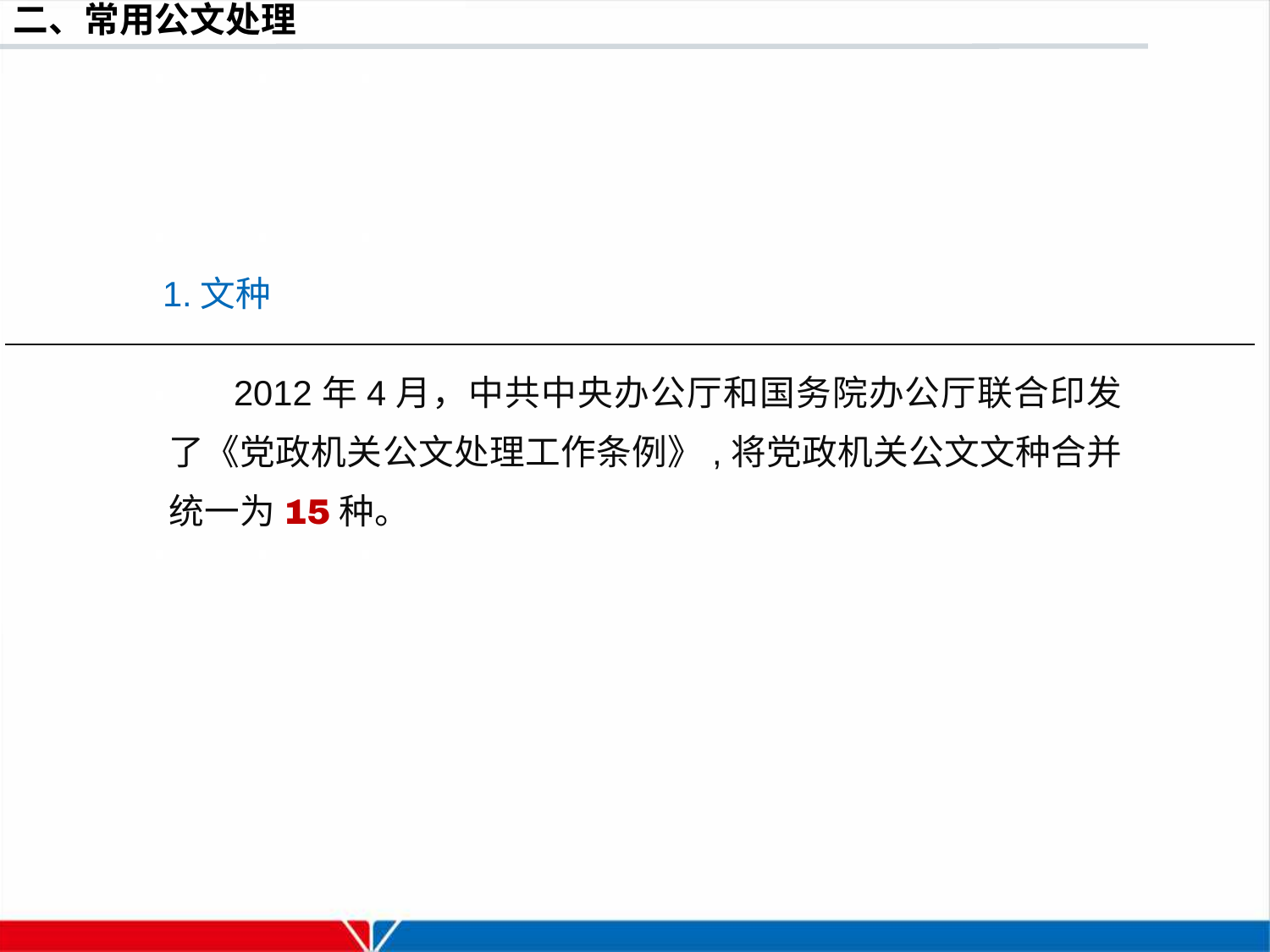

1.文种
      2012年4月，中共中央办公厅和国务院办公厅联合印发了《党政机关公文处理工作条例》,将党政机关公文文种合并统一为15种。